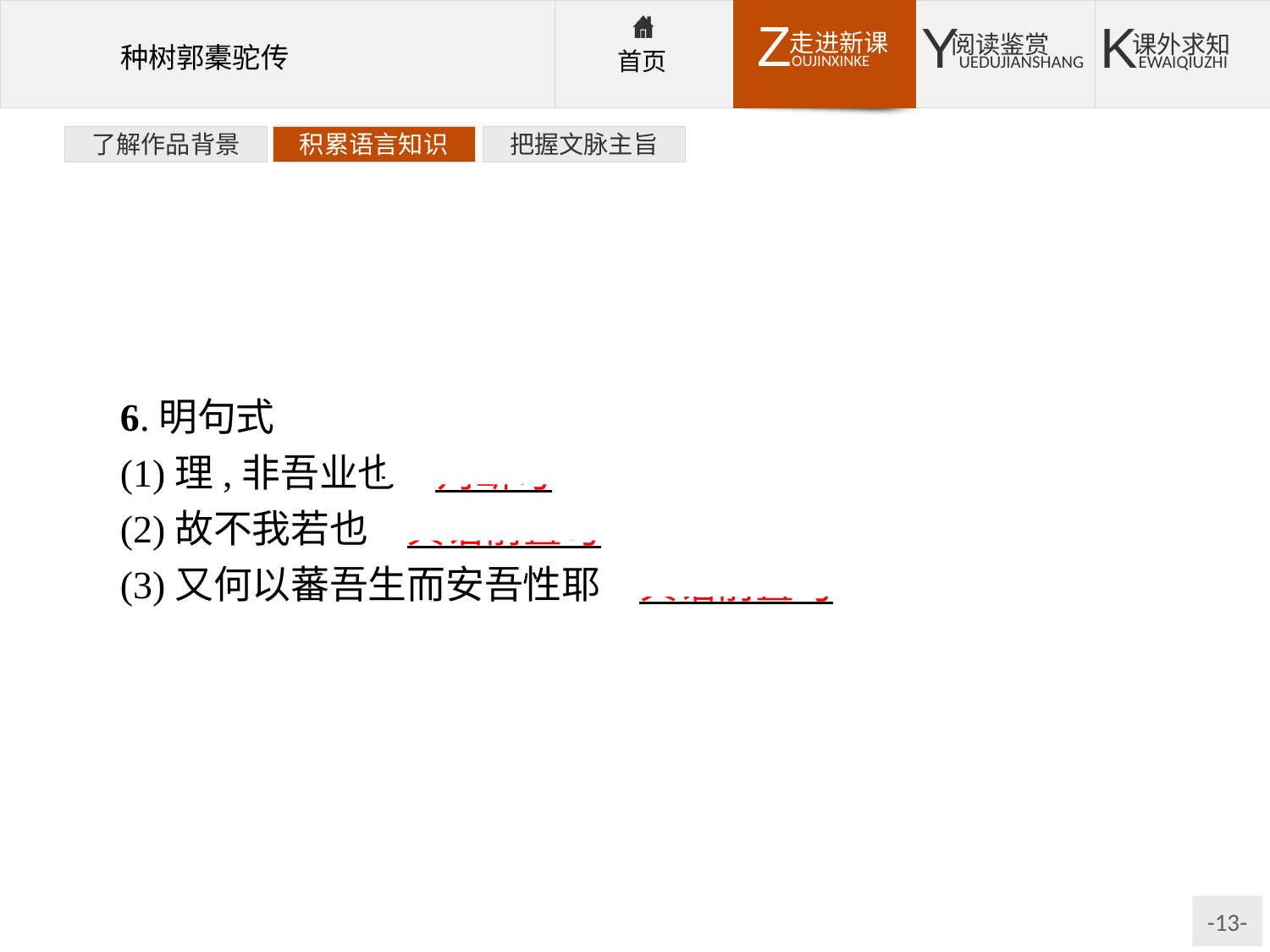

了解作品背景
积累语言知识
把握文脉主旨
6.明句式
(1)理,非吾业也　判断句
(2)故不我若也　宾语前置句
(3)又何以蕃吾生而安吾性耶　宾语前置句